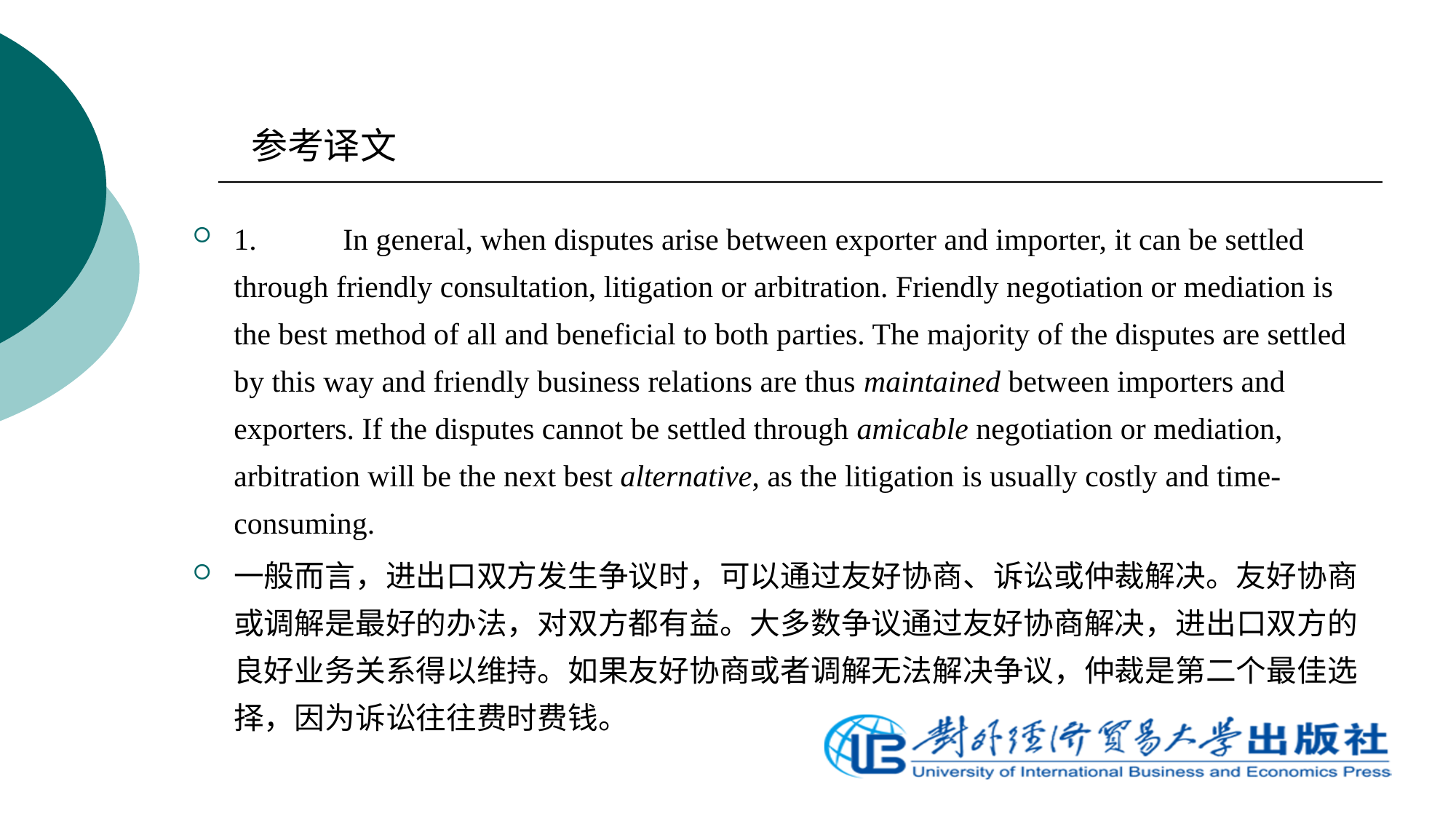

参考译文
1.	In general, when disputes arise between exporter and importer, it can be settled through friendly consultation, litigation or arbitration. Friendly negotiation or mediation is the best method of all and beneficial to both parties. The majority of the disputes are settled by this way and friendly business relations are thus maintained between importers and exporters. If the disputes cannot be settled through amicable negotiation or mediation, arbitration will be the next best alternative, as the litigation is usually costly and time-consuming.
一般而言，进出口双方发生争议时，可以通过友好协商、诉讼或仲裁解决。友好协商或调解是最好的办法，对双方都有益。大多数争议通过友好协商解决，进出口双方的良好业务关系得以维持。如果友好协商或者调解无法解决争议，仲裁是第二个最佳选择，因为诉讼往往费时费钱。